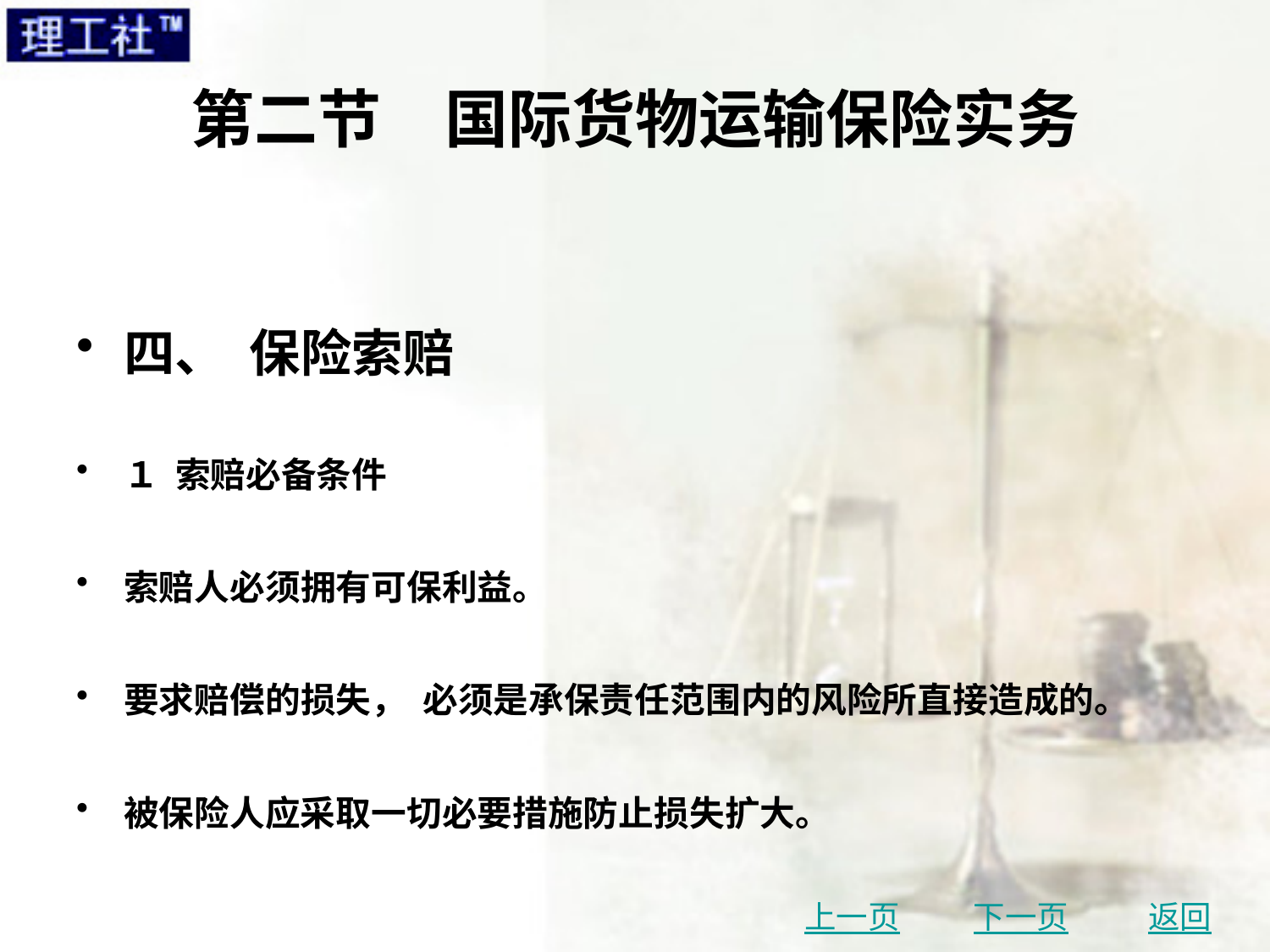

# 第二节　国际货物运输保险实务
四、  保险索赔
１  索赔必备条件
索赔人必须拥有可保利益。
要求赔偿的损失，  必须是承保责任范围内的风险所直接造成的。
被保险人应采取一切必要措施防止损失扩大。
上一页
下一页
返回